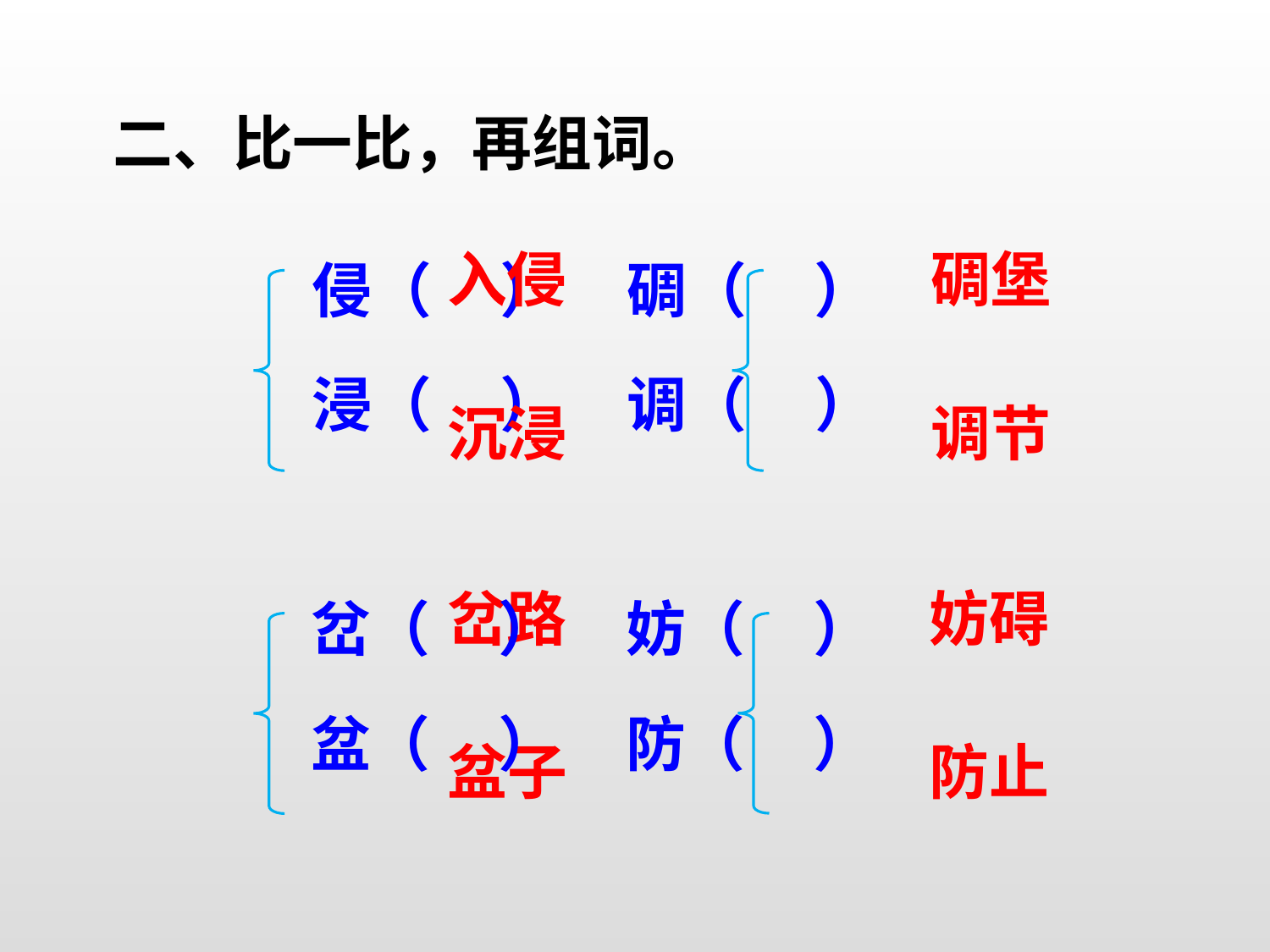

二、比一比，再组词。
侵（     ）     碉（     ）
浸（     ）     调（     ）
入侵
碉堡

沉浸
调节
岔（     ）     妨（     ）
盆（     ）     防（     ）
妨碍
岔路

防止
盆子